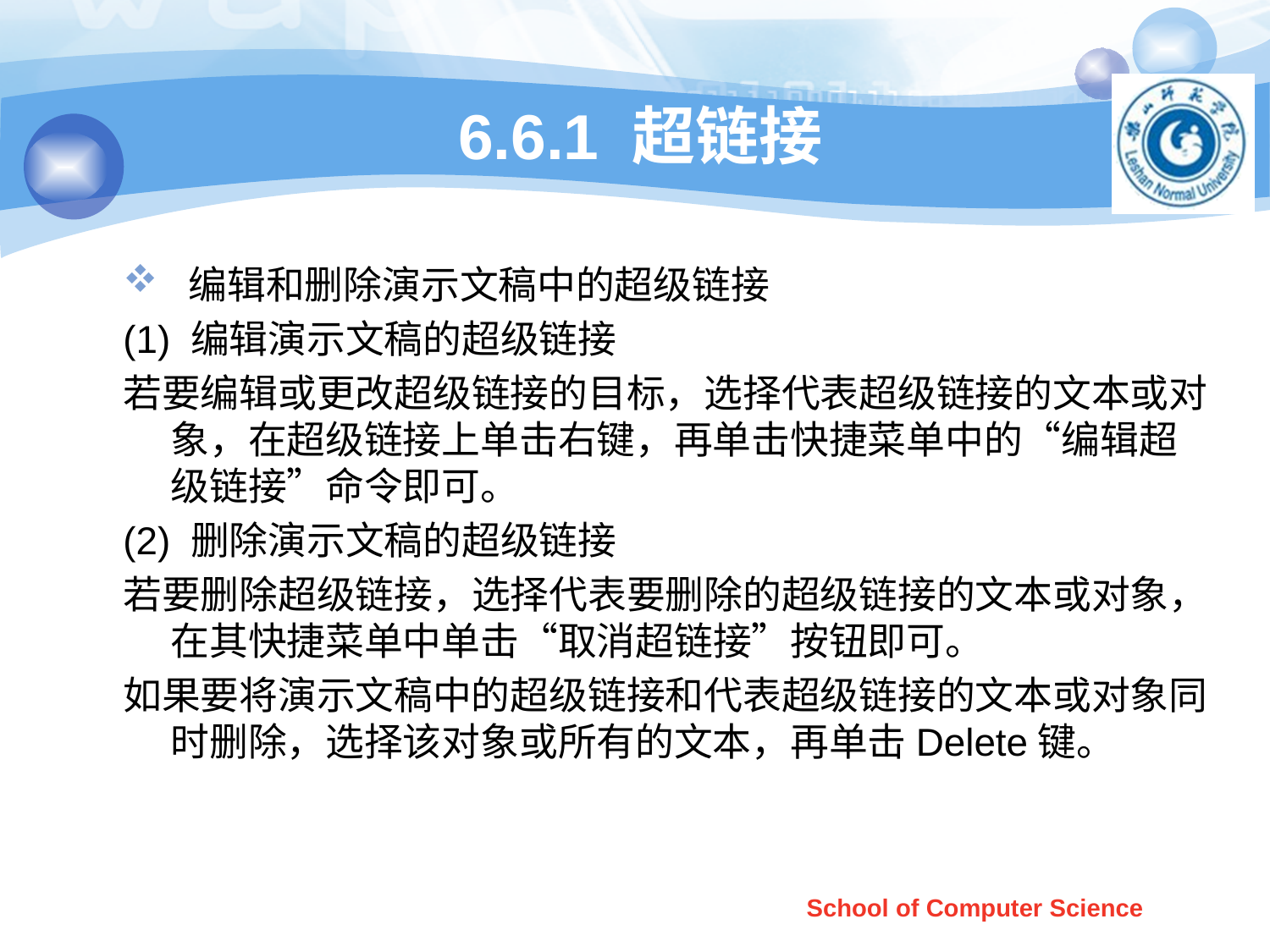

# 6.6.1 超链接
 编辑和删除演示文稿中的超级链接
(1) 编辑演示文稿的超级链接
若要编辑或更改超级链接的目标，选择代表超级链接的文本或对象，在超级链接上单击右键，再单击快捷菜单中的“编辑超级链接”命令即可。
(2) 删除演示文稿的超级链接
若要删除超级链接，选择代表要删除的超级链接的文本或对象，在其快捷菜单中单击“取消超链接”按钮即可。
如果要将演示文稿中的超级链接和代表超级链接的文本或对象同时删除，选择该对象或所有的文本，再单击Delete键。
School of Computer Science